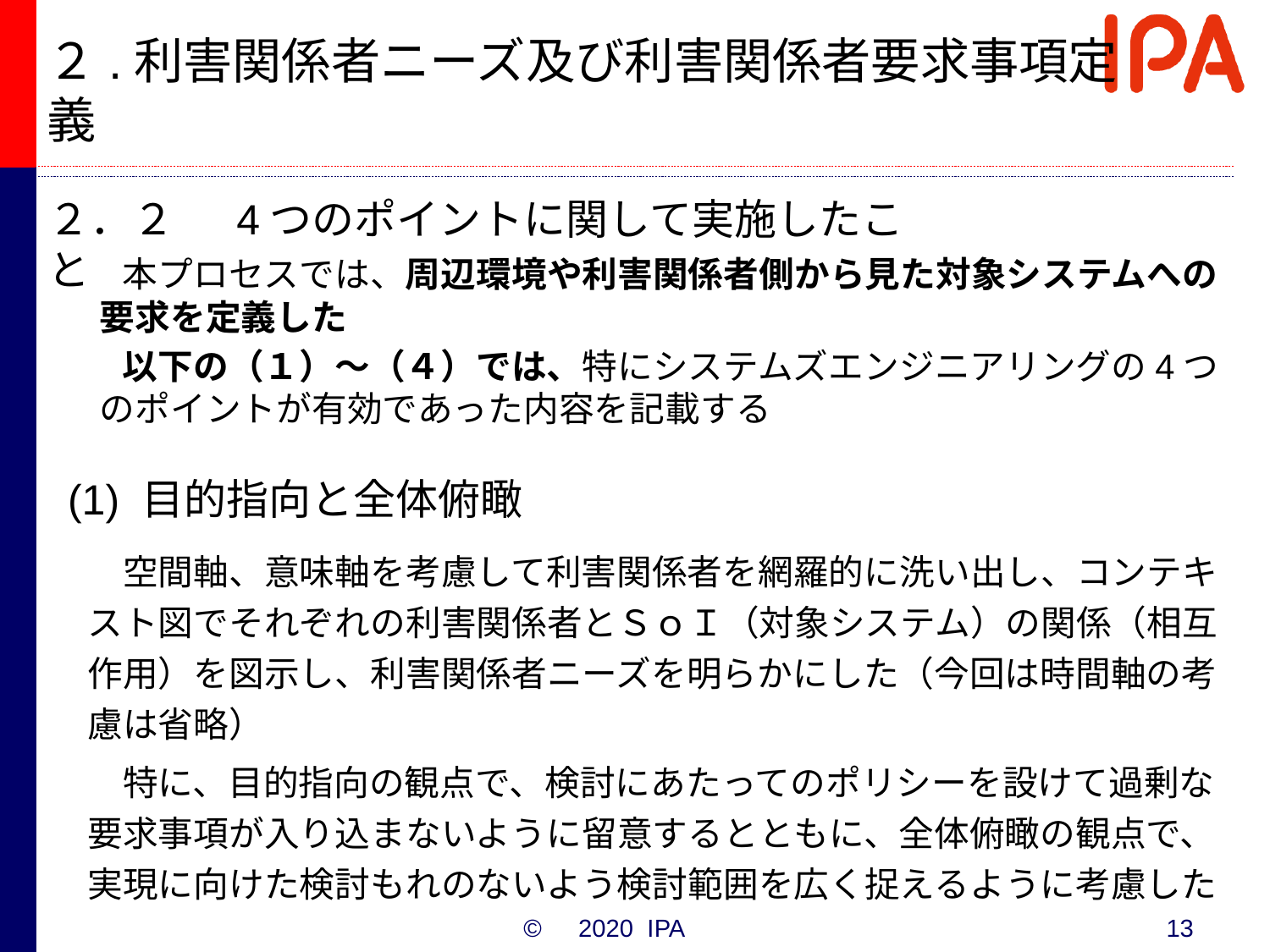

# ２.利害関係者ニーズ及び利害関係者要求事項定義
２．２　 4つのポイントに関して実施したこと
　本プロセスでは、周辺環境や利害関係者側から見た対象システムへの要求を定義した
　以下の（１）～（４）では、特にシステムズエンジニアリングの4つのポイントが有効であった内容を記載する
(1) 目的指向と全体俯瞰

　空間軸、意味軸を考慮して利害関係者を網羅的に洗い出し、コンテキスト図でそれぞれの利害関係者とＳｏＩ（対象システム）の関係（相互作用）を図示し、利害関係者ニーズを明らかにした（今回は時間軸の考慮は省略）
　特に、目的指向の観点で、検討にあたってのポリシーを設けて過剰な要求事項が入り込まないように留意するとともに、全体俯瞰の観点で、実現に向けた検討もれのないよう検討範囲を広く捉えるように考慮した

©　2020  IPA
13